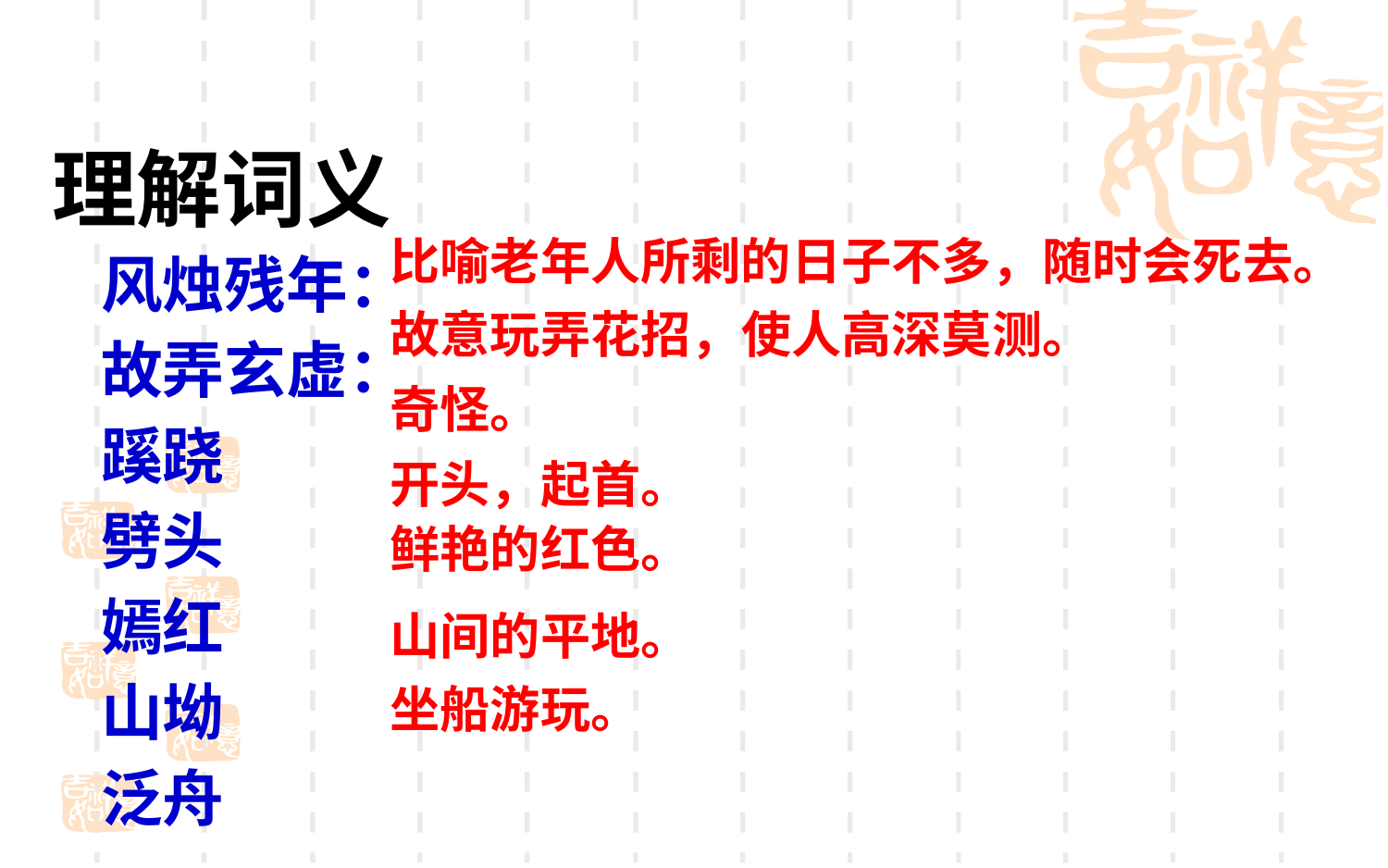

# 理解词义
比喻老年人所剩的日子不多，随时会死去。
风烛残年：
故弄玄虚：
蹊跷
劈头
嫣红
山坳
泛舟

故意玩弄花招，使人高深莫测。
奇怪。
开头，起首。

鲜艳的红色。
山间的平地。
坐船游玩。